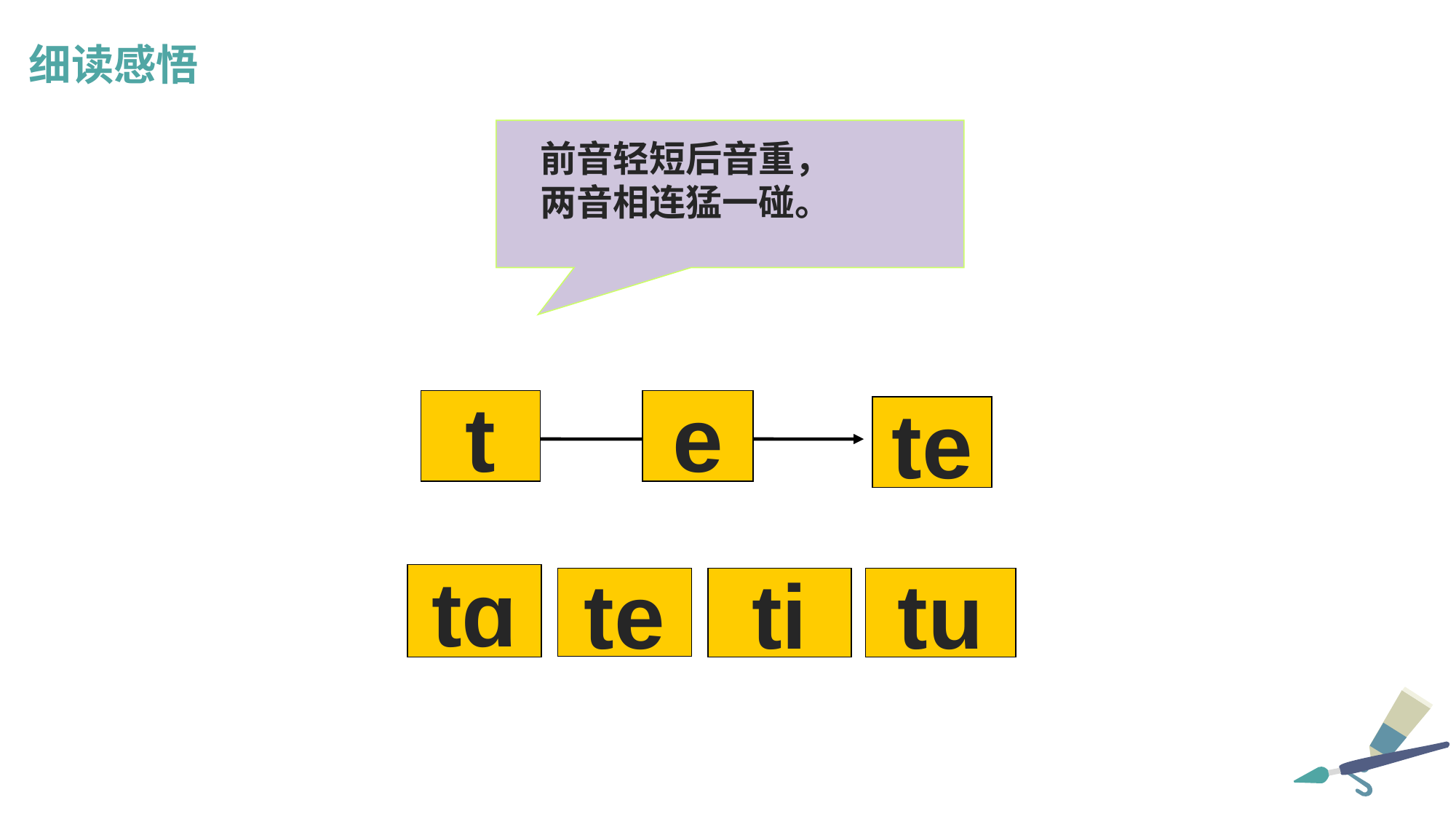

细读感悟

前音轻短后音重，
两音相连猛一碰。
t
e
te

tɑ
te
ti
tu